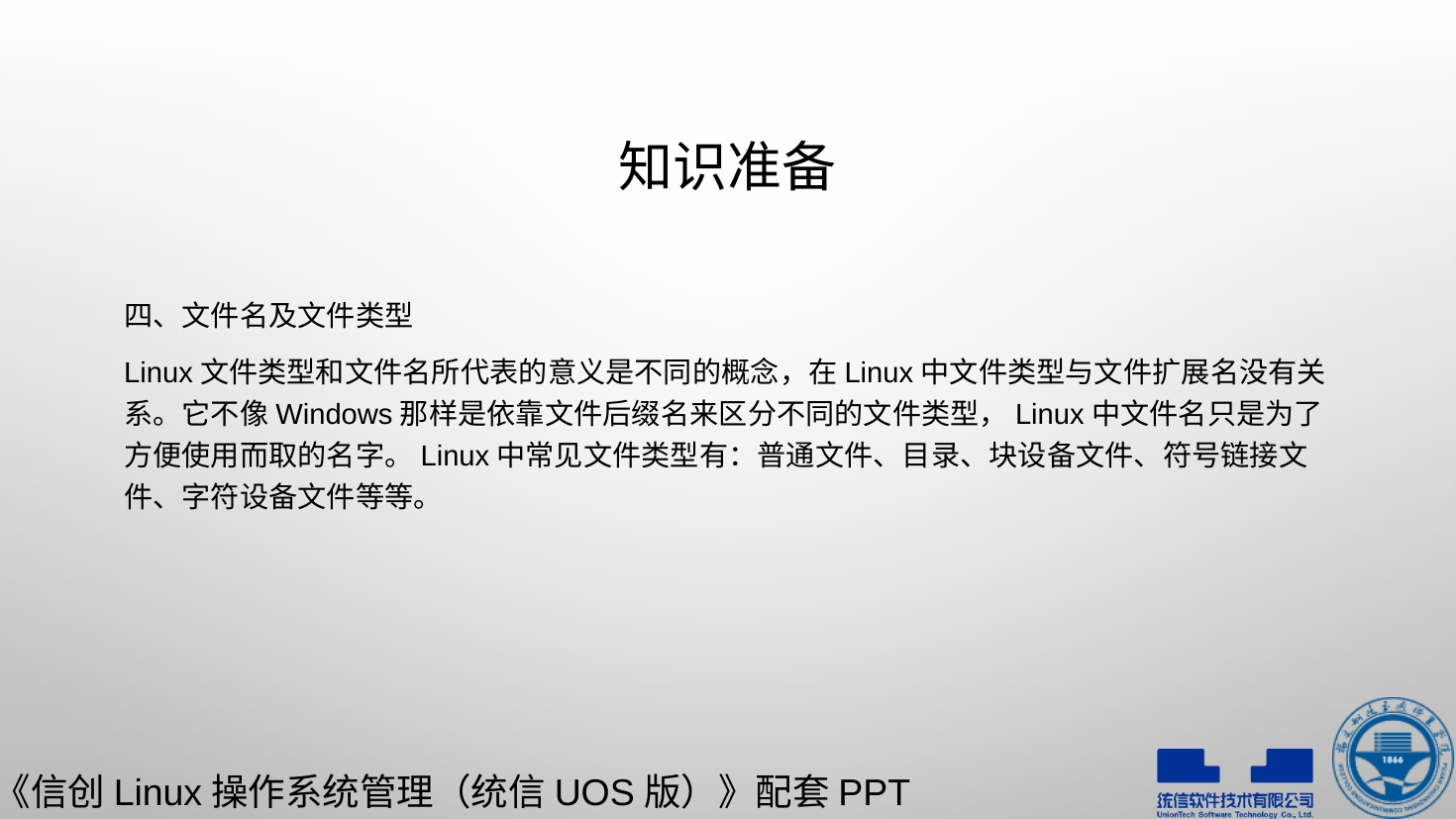

# 知识准备
四、文件名及文件类型
Linux文件类型和文件名所代表的意义是不同的概念，在Linux中文件类型与文件扩展名没有关系。它不像Windows那样是依靠文件后缀名来区分不同的文件类型，Linux中文件名只是为了方便使用而取的名字。Linux中常见文件类型有：普通文件、目录、块设备文件、符号链接文件、字符设备文件等等。